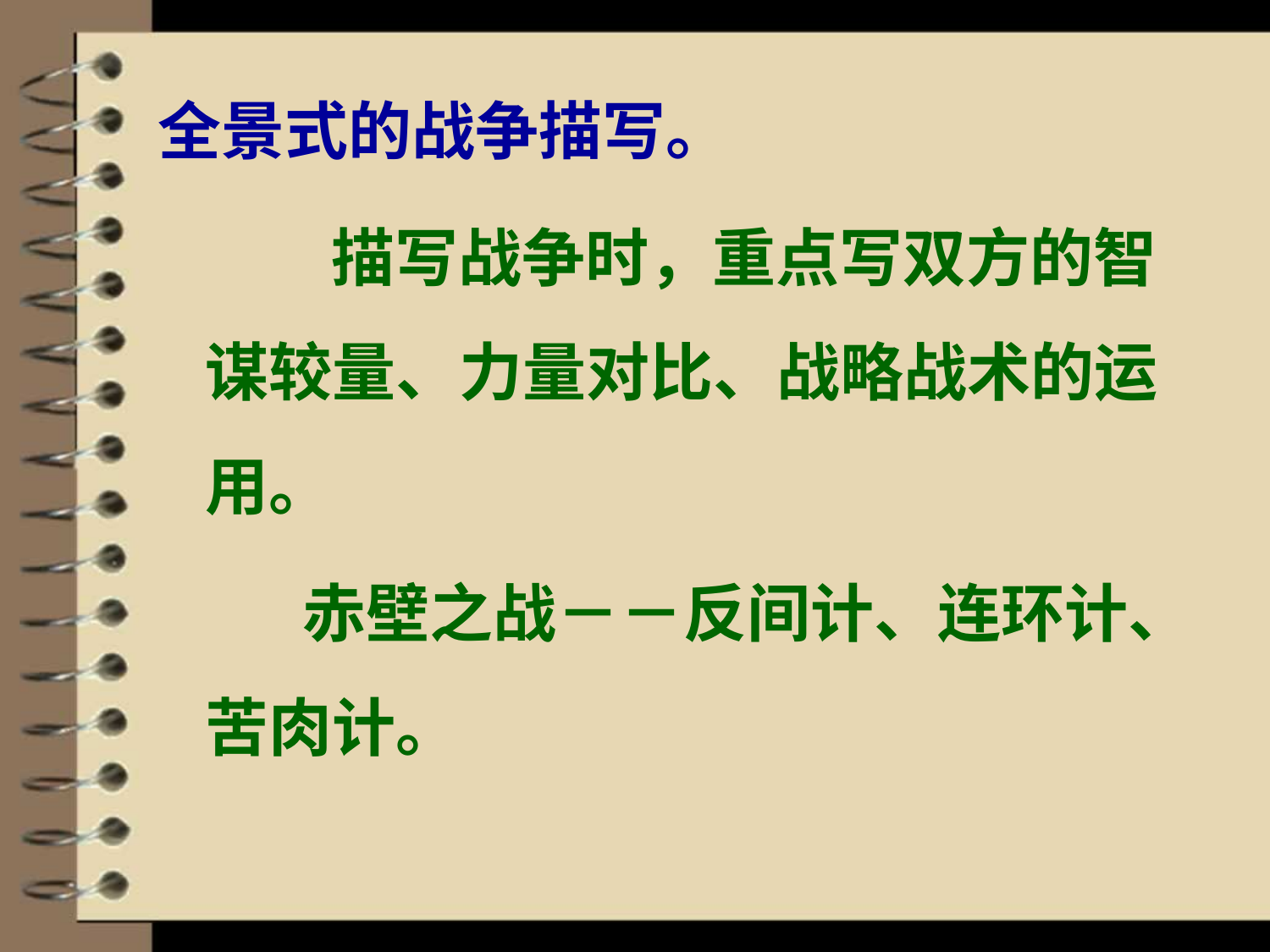

全景式的战争描写。
           描写战争时，重点写双方的智谋较量、力量对比、战略战术的运用。
         赤壁之战－－反间计、连环计、苦肉计。